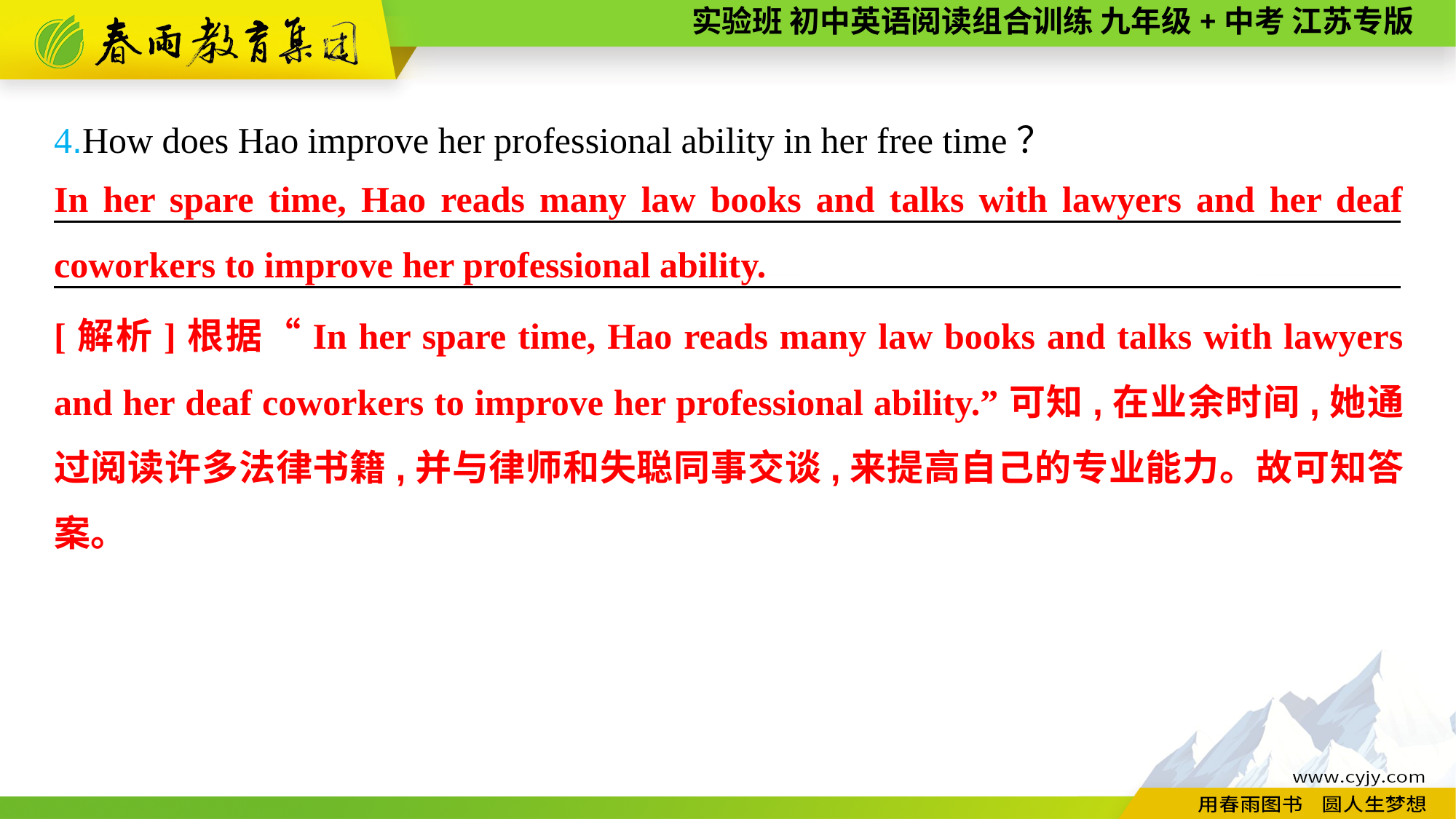

4.How does Hao improve her professional ability in her free time？
————————                        ——  ————                                                  ————————————                        ——  ————                                                  ————
In her spare time, Hao reads many law books and talks with lawyers and her deaf coworkers to improve her professional ability.
[解析]根据“In her spare time, Hao reads many law books and talks with lawyers and her deaf coworkers to improve her professional ability.”可知,在业余时间,她通过阅读许多法律书籍,并与律师和失聪同事交谈,来提高自己的专业能力。故可知答案。